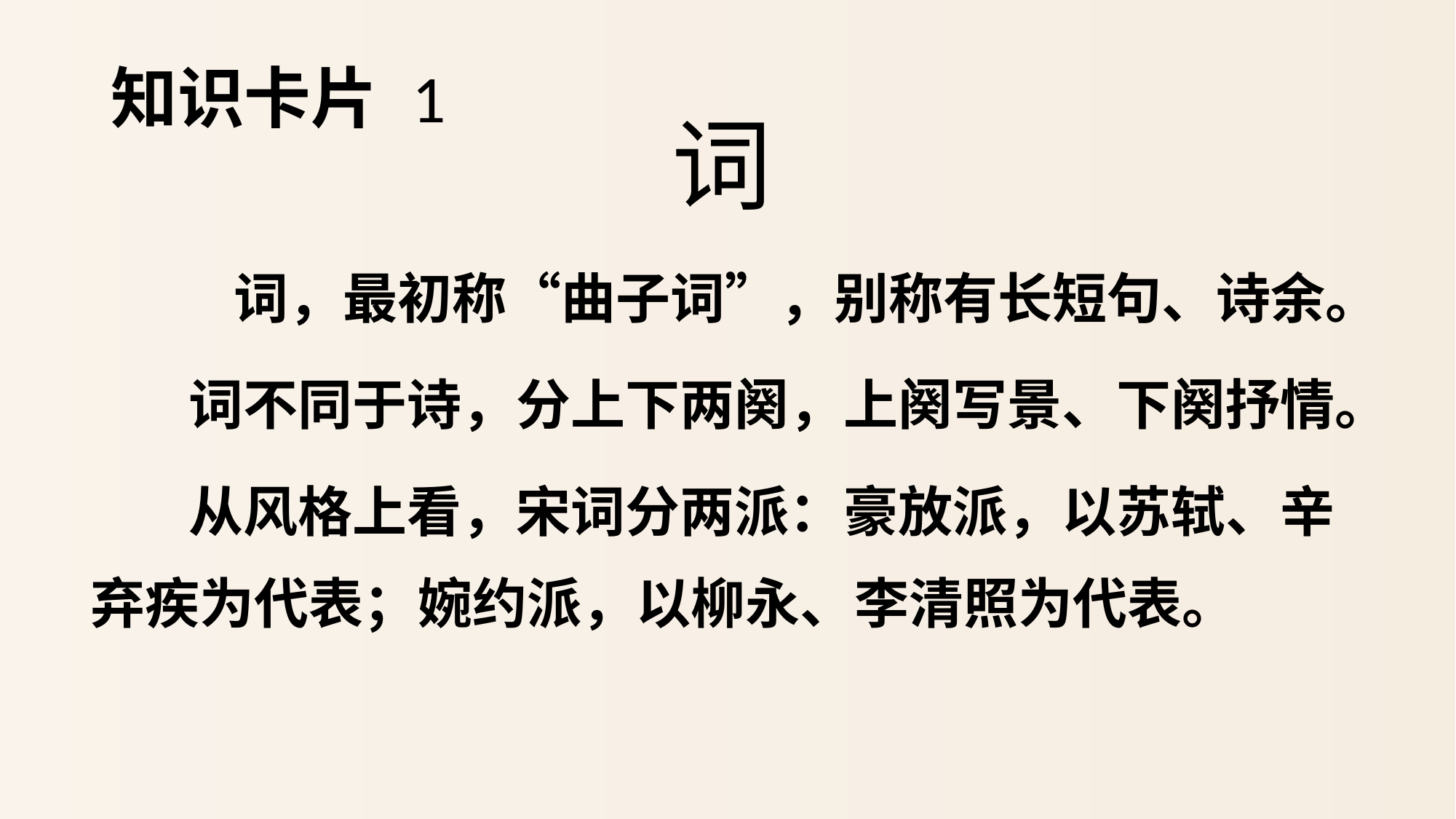

# 知识卡片 1
词
          词，最初称“曲子词”，别称有长短句、诗余。
       词不同于诗，分上下两阕，上阕写景、下阕抒情。
       从风格上看，宋词分两派：豪放派，以苏轼、辛弃疾为代表；婉约派，以柳永、李清照为代表。